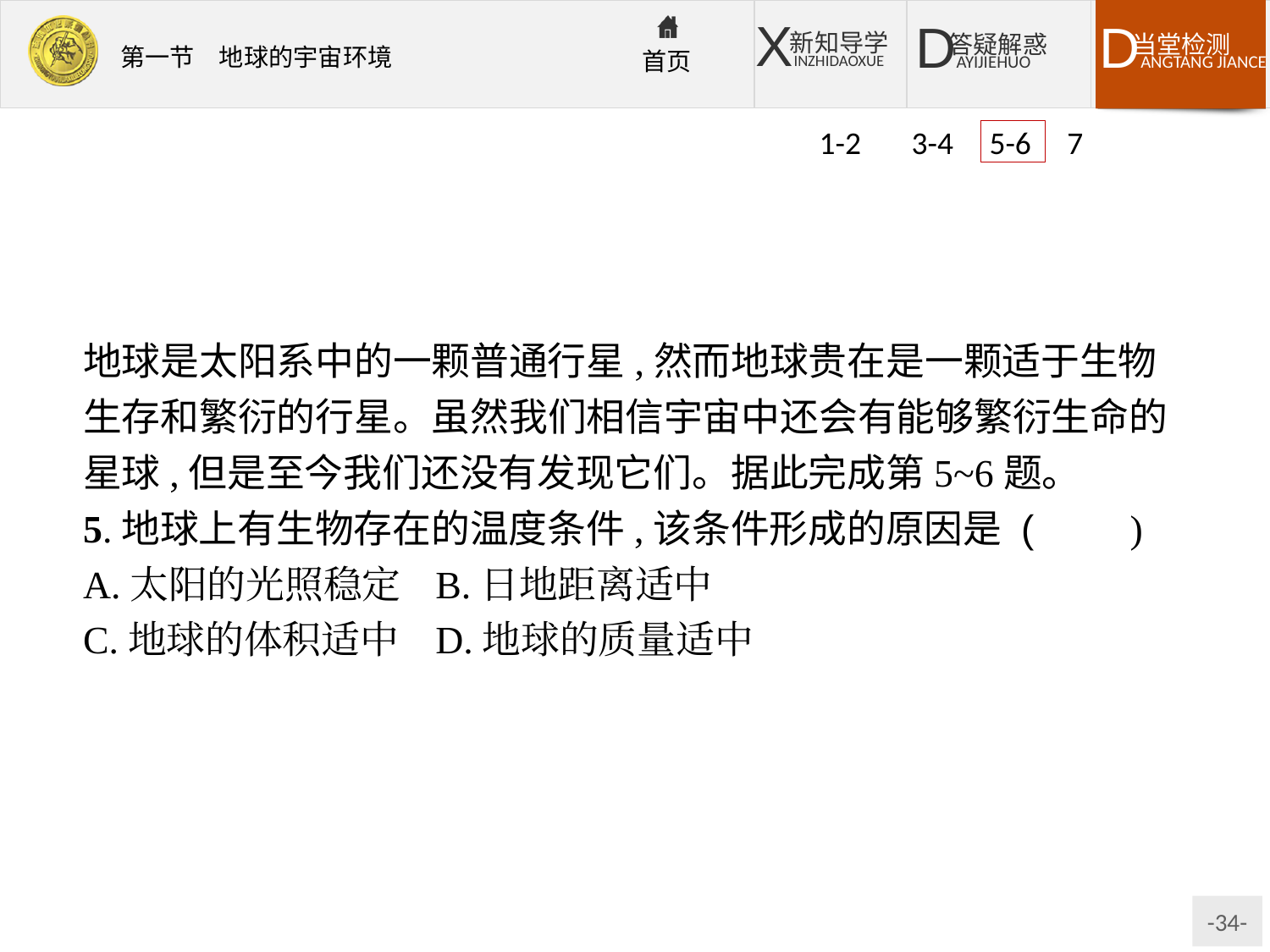

1-2       3-4     5-6     7

地球是太阳系中的一颗普通行星,然而地球贵在是一颗适于生物生存和繁衍的行星。虽然我们相信宇宙中还会有能够繁衍生命的星球,但是至今我们还没有发现它们。据此完成第5~6题。
5.地球上有生物存在的温度条件,该条件形成的原因是 (　　)
A.太阳的光照稳定	B.日地距离适中
C.地球的体积适中	D.地球的质量适中